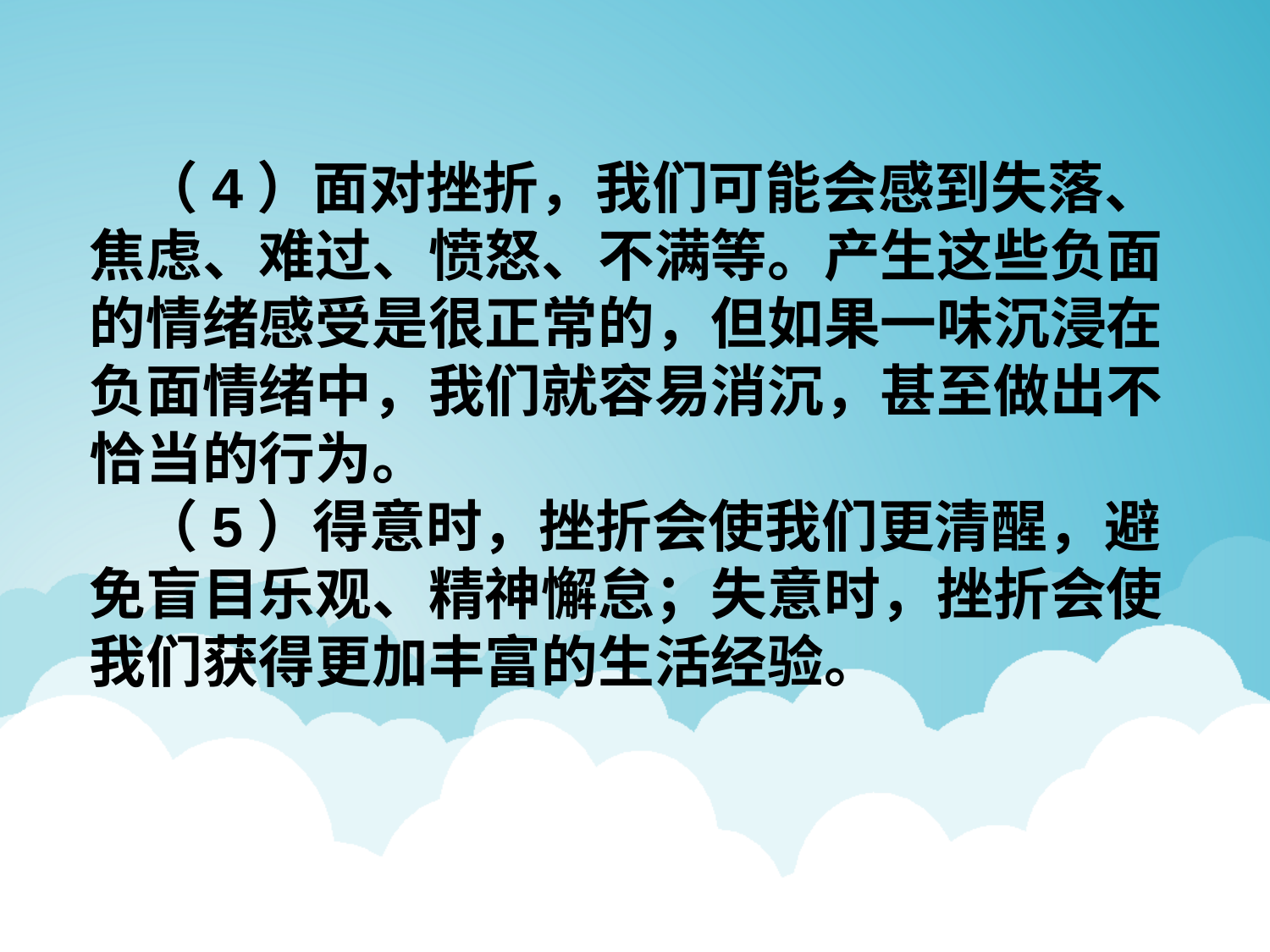

（4）面对挫折，我们可能会感到失落、焦虑、难过、愤怒、不满等。产生这些负面的情绪感受是很正常的，但如果一味沉浸在负面情绪中，我们就容易消沉，甚至做出不恰当的行为。
   （5）得意时，挫折会使我们更清醒，避免盲目乐观、精神懈怠；失意时，挫折会使我们获得更加丰富的生活经验。